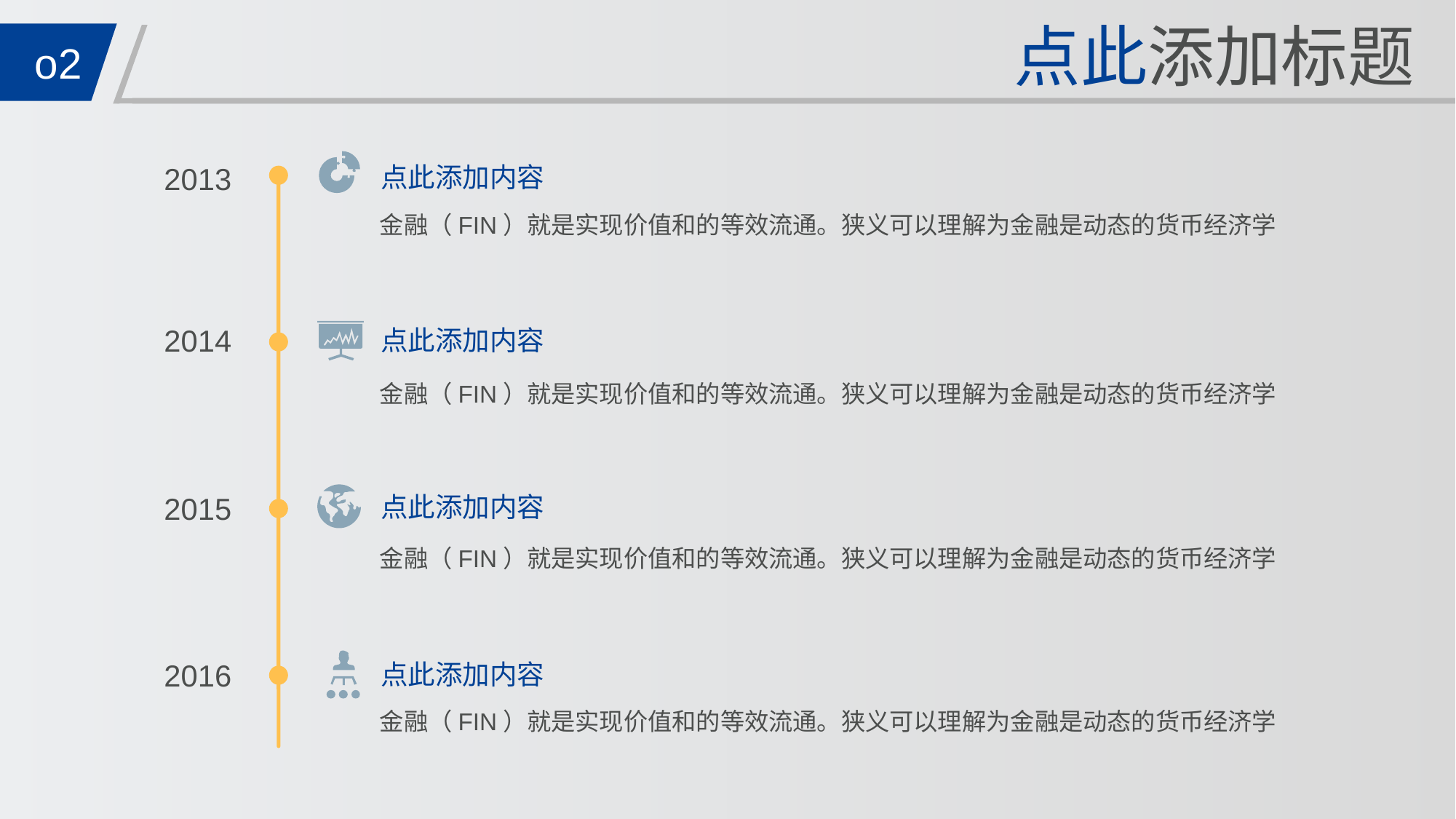

点此添加标题

o2

2013
点此添加内容

金融（FIN）就是实现价值和的等效流通。狭义可以理解为金融是动态的货币经济学
2014
点此添加内容

金融（FIN）就是实现价值和的等效流通。狭义可以理解为金融是动态的货币经济学

点此添加内容
2015

金融（FIN）就是实现价值和的等效流通。狭义可以理解为金融是动态的货币经济学

2016
点此添加内容

金融（FIN）就是实现价值和的等效流通。狭义可以理解为金融是动态的货币经济学